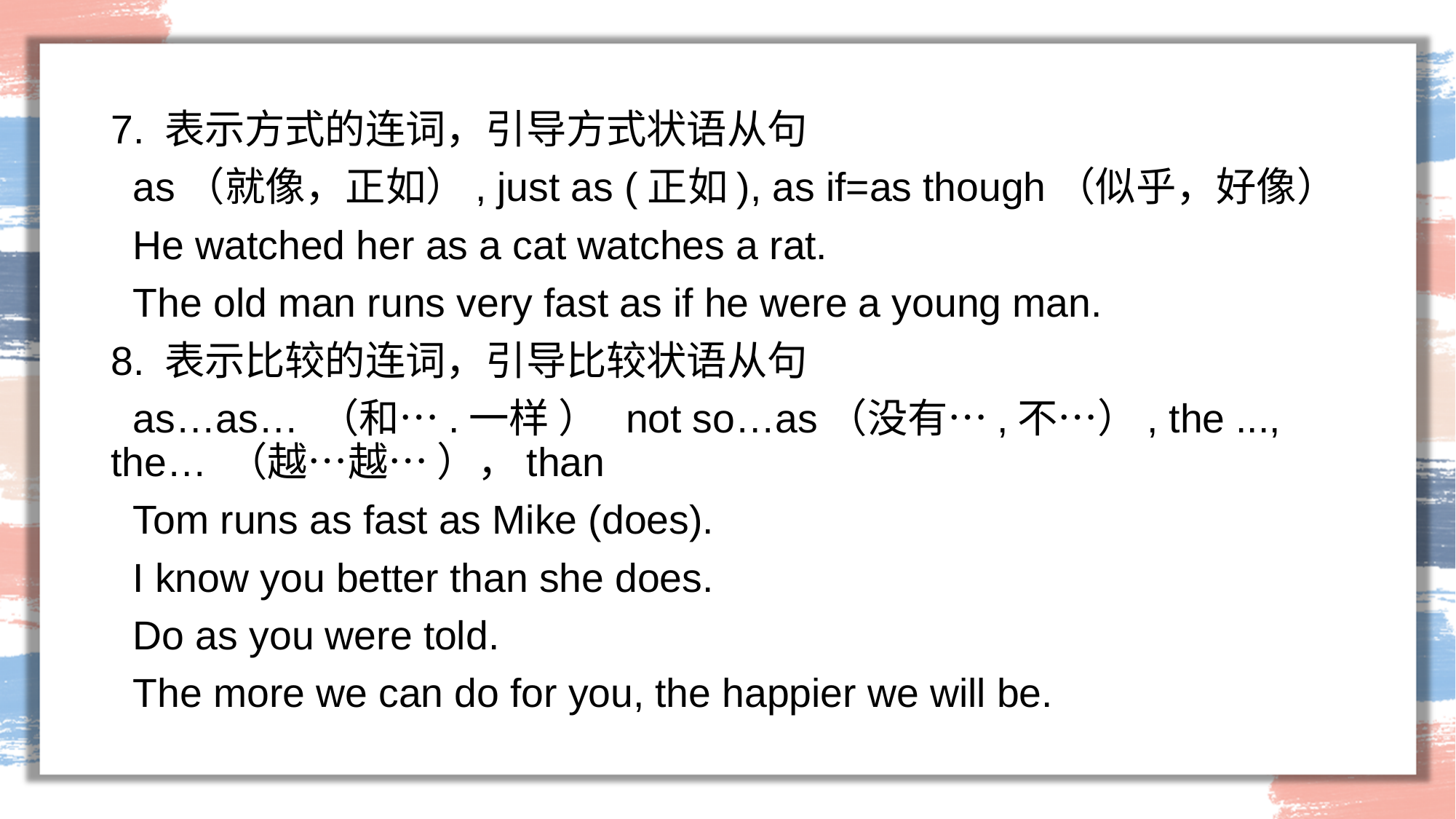

#
7. 表示方式的连词，引导方式状语从句
  as（就像，正如）, just as (正如), as if=as though（似乎，好像）
  He watched her as a cat watches a rat.
  The old man runs very fast as if he were a young man.
8. 表示比较的连词，引导比较状语从句
  as…as… （和….一样 ）  not so…as（没有…,不…）, the ..., the… （越…越… ），than
  Tom runs as fast as Mike (does).
  I know you better than she does.
  Do as you were told.
  The more we can do for you, the happier we will be.